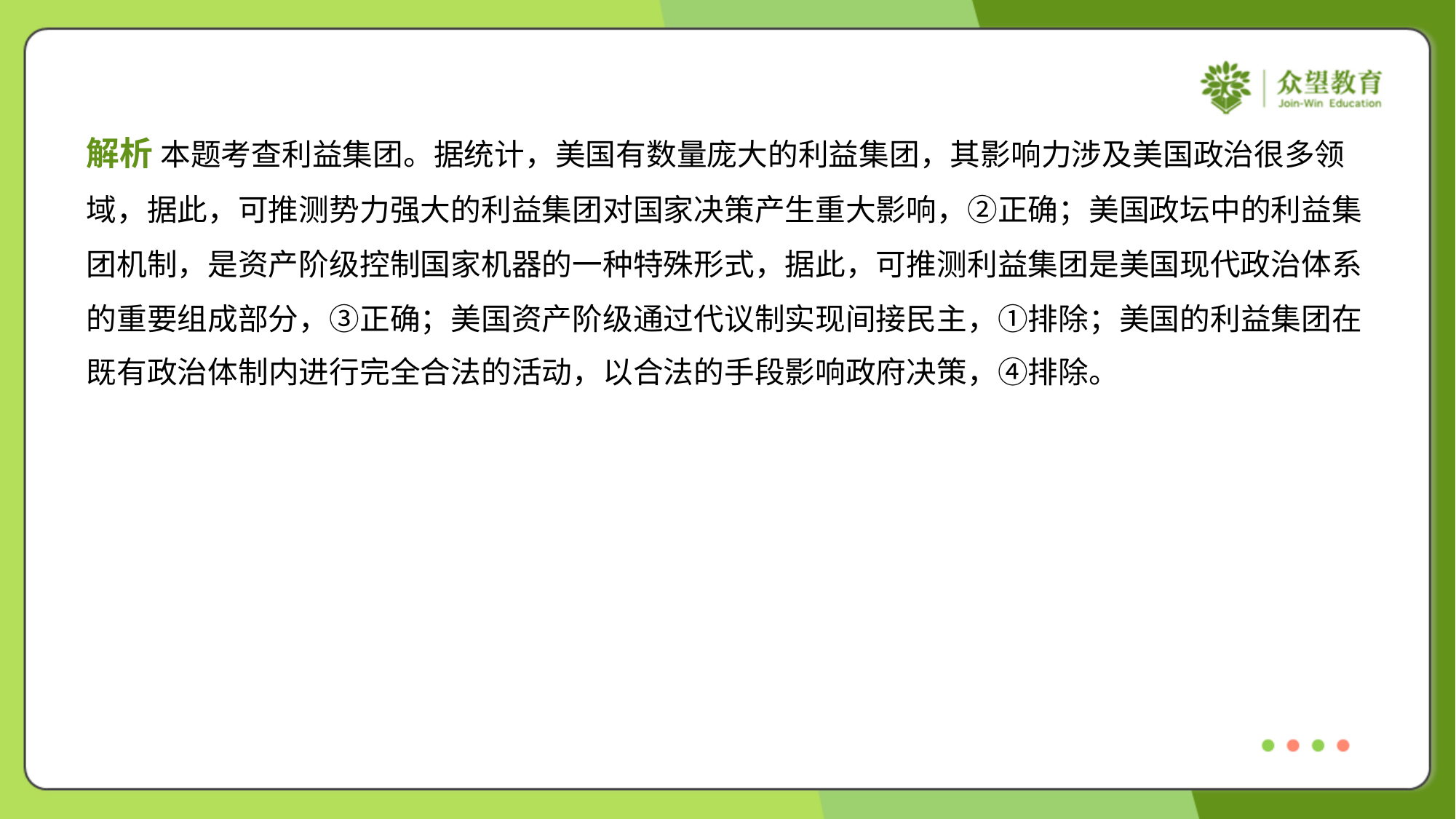

解析 本题考查利益集团。据统计，美国有数量庞大的利益集团，其影响力涉及美国政治很多领
域，据此，可推测势力强大的利益集团对国家决策产生重大影响，②正确；美国政坛中的利益集
团机制，是资产阶级控制国家机器的一种特殊形式，据此，可推测利益集团是美国现代政治体系
的重要组成部分，③正确；美国资产阶级通过代议制实现间接民主，①排除；美国的利益集团在
既有政治体制内进行完全合法的活动，以合法的手段影响政府决策，④排除。